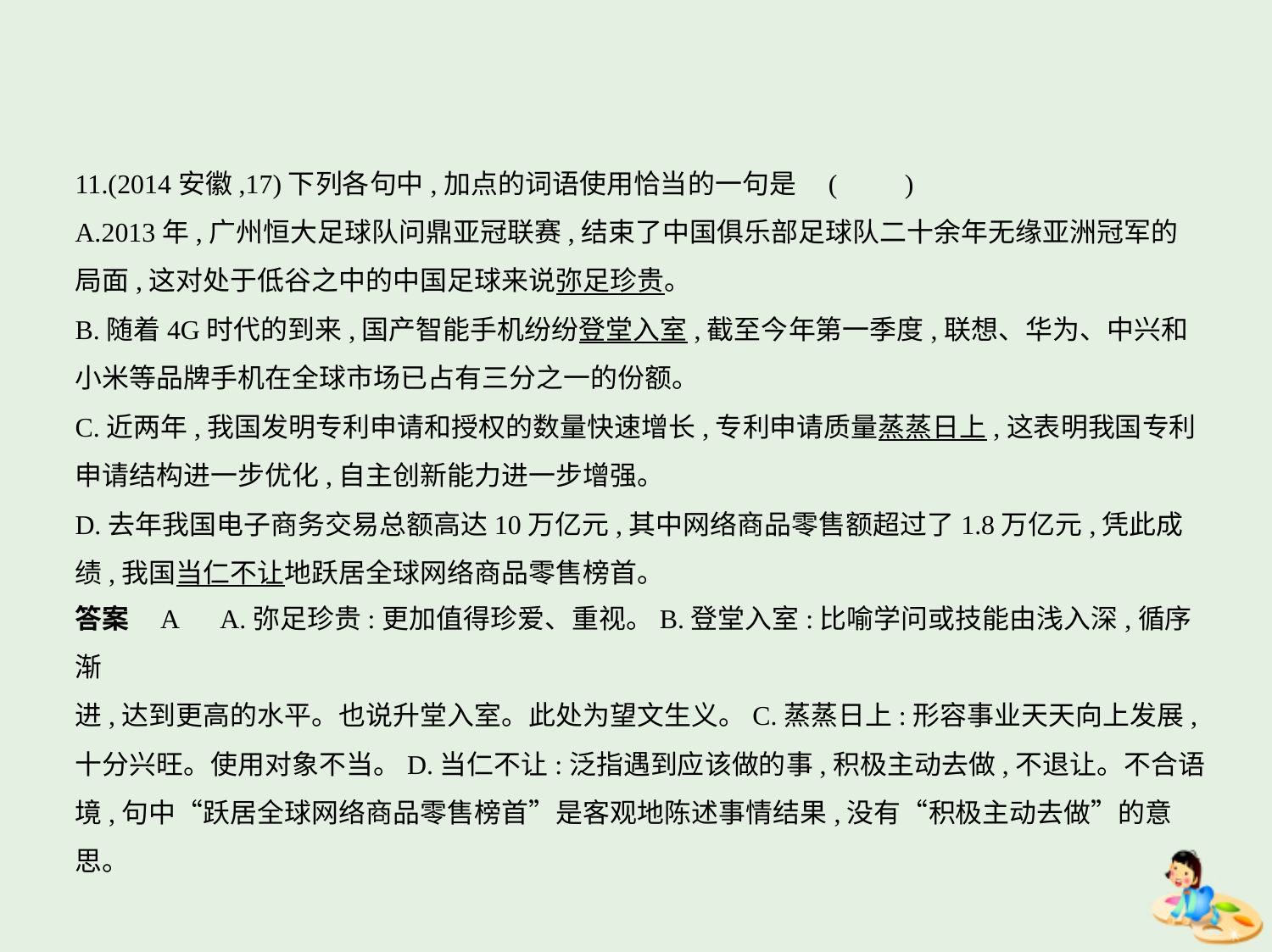

11.(2014安徽,17)下列各句中,加点的词语使用恰当的一句是 (　　)
A.2013年,广州恒大足球队问鼎亚冠联赛,结束了中国俱乐部足球队二十余年无缘亚洲冠军的
局面,这对处于低谷之中的中国足球来说弥足珍贵。
B.随着4G时代的到来,国产智能手机纷纷登堂入室,截至今年第一季度,联想、华为、中兴和
小米等品牌手机在全球市场已占有三分之一的份额。
C.近两年,我国发明专利申请和授权的数量快速增长,专利申请质量蒸蒸日上,这表明我国专利
申请结构进一步优化,自主创新能力进一步增强。
D.去年我国电子商务交易总额高达10万亿元,其中网络商品零售额超过了1.8万亿元,凭此成
绩,我国当仁不让地跃居全球网络商品零售榜首。
答案    A　A.弥足珍贵:更加值得珍爱、重视。B.登堂入室:比喻学问或技能由浅入深,循序渐
进,达到更高的水平。也说升堂入室。此处为望文生义。C.蒸蒸日上:形容事业天天向上发展,
十分兴旺。使用对象不当。D.当仁不让:泛指遇到应该做的事,积极主动去做,不退让。不合语
境,句中“跃居全球网络商品零售榜首”是客观地陈述事情结果,没有“积极主动去做”的意
思。